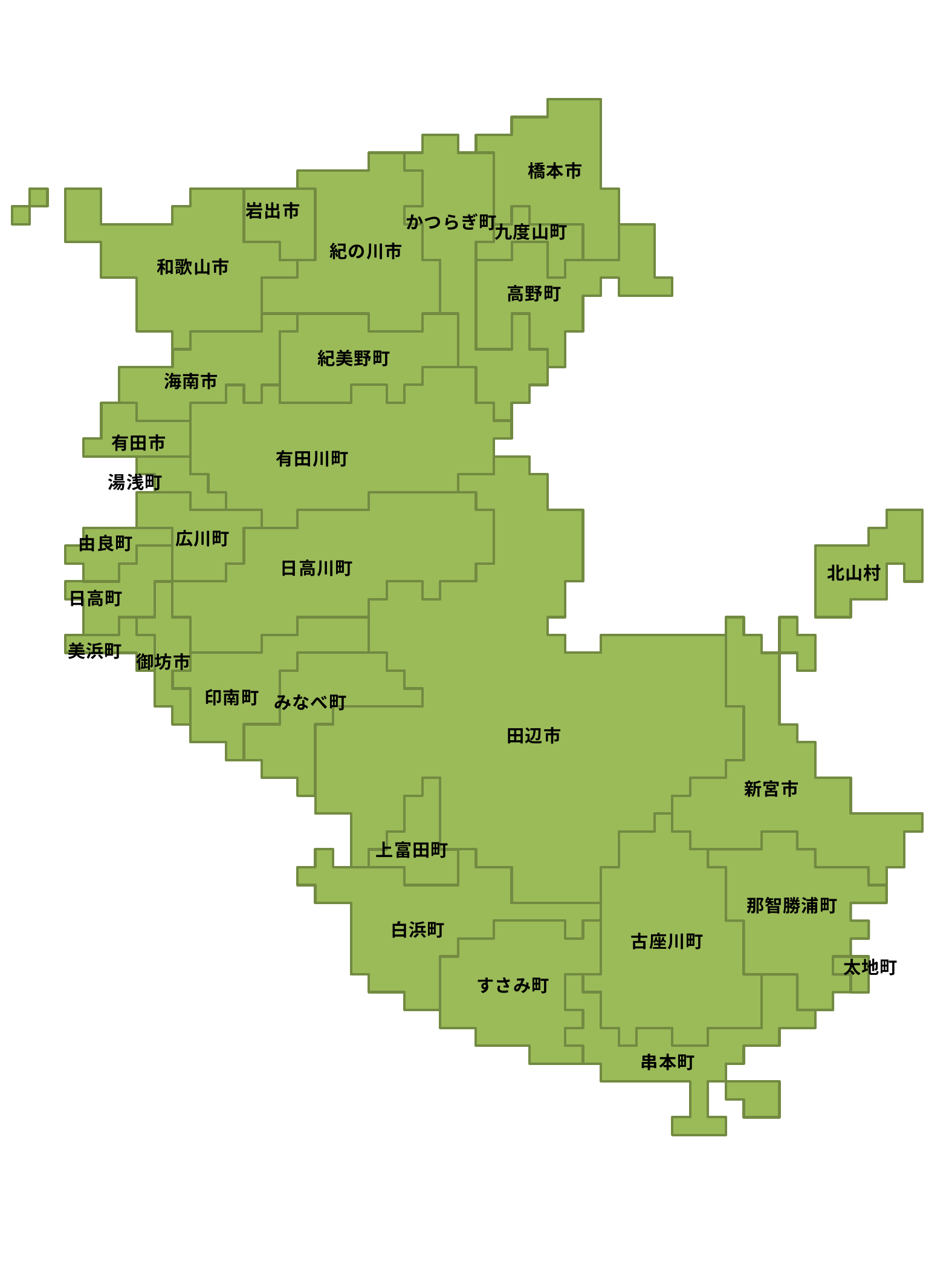

橋本市
岩出市
かつらぎ町
九度山町
紀の川市
和歌山市
高野町
紀美野町
海南市
有田市
有田川町
湯浅町
広川町
由良町
日高川町
北山村
日高町
美浜町
御坊市
印南町
みなべ町
田辺市
新宮市
上富田町
那智勝浦町
白浜町
古座川町
太地町
すさみ町
串本町